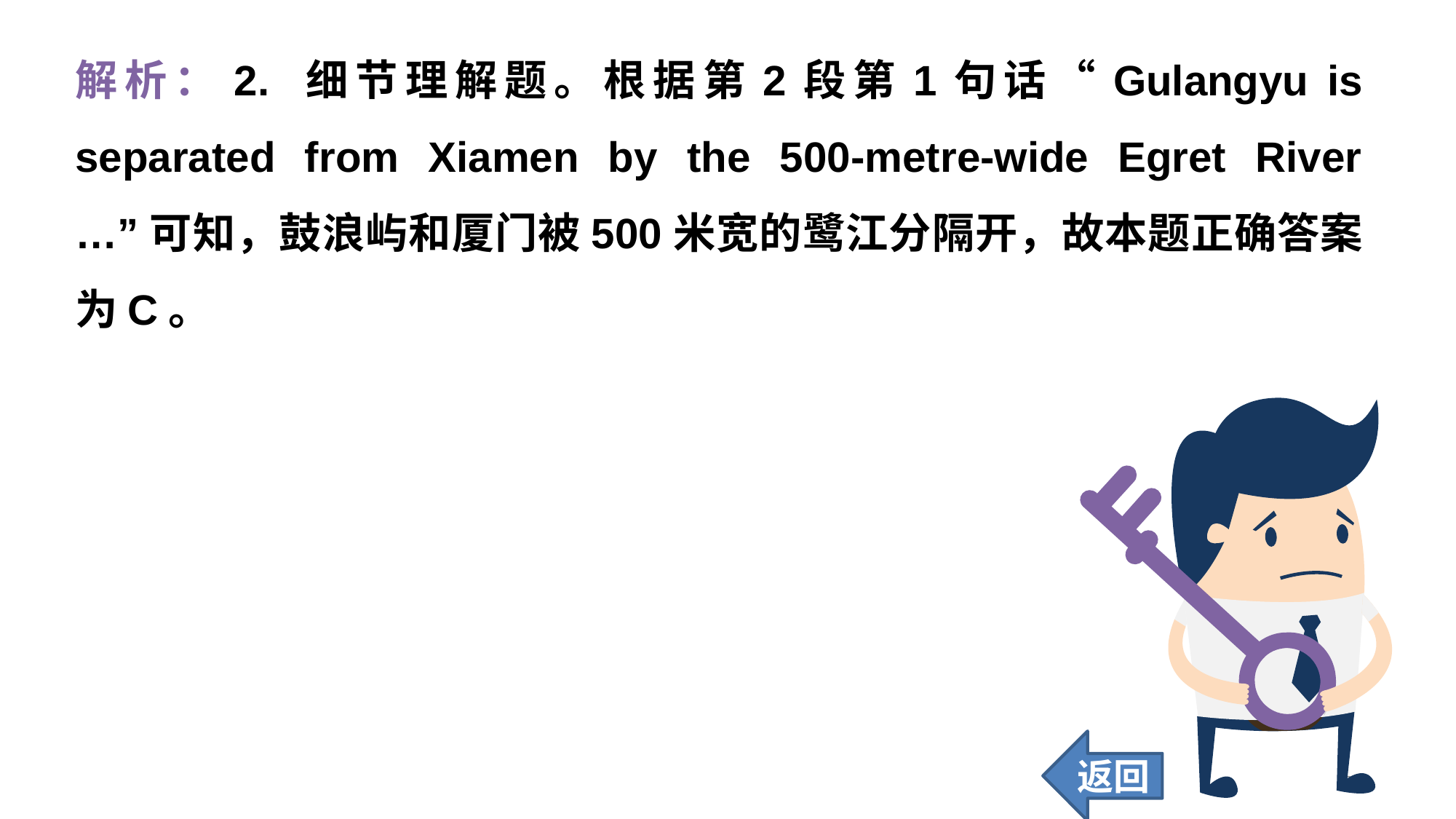

解析：2. 细节理解题。根据第2段第1句话“Gulangyu is separated from Xiamen by the 500-metre-wide Egret River …”可知，鼓浪屿和厦门被500米宽的鹭江分隔开，故本题正确答案为C。

返回
292